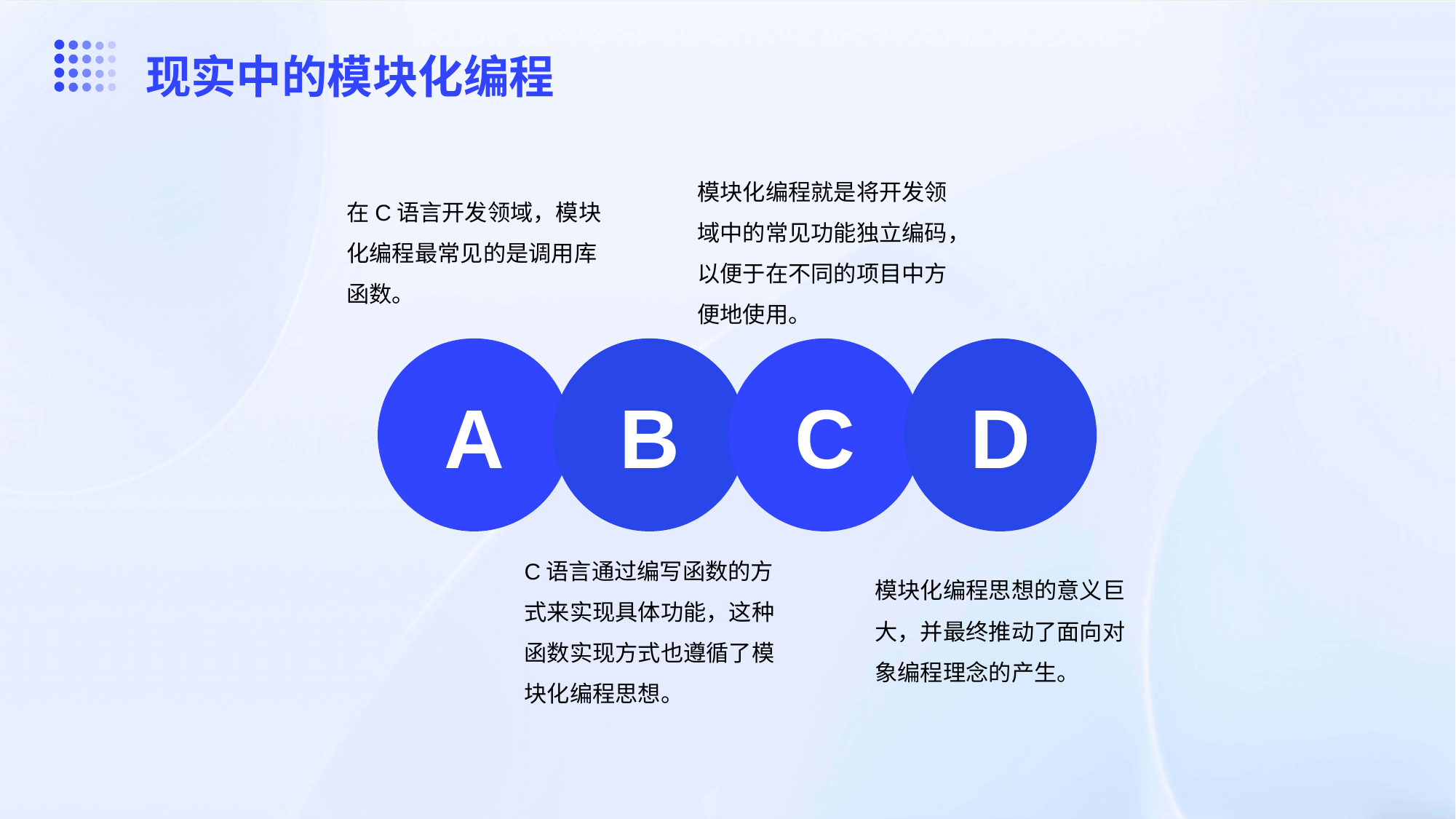

现实中的模块化编程

在C语言开发领域，模块化编程最常见的是调用库函数。
模块化编程就是将开发领域中的常见功能独立编码，以便于在不同的项目中方便地使用。

A
B
C
D
模块化编程思想的意义巨大，并最终推动了面向对象编程理念的产生。
C语言通过编写函数的方式来实现具体功能，这种函数实现方式也遵循了模块化编程思想。